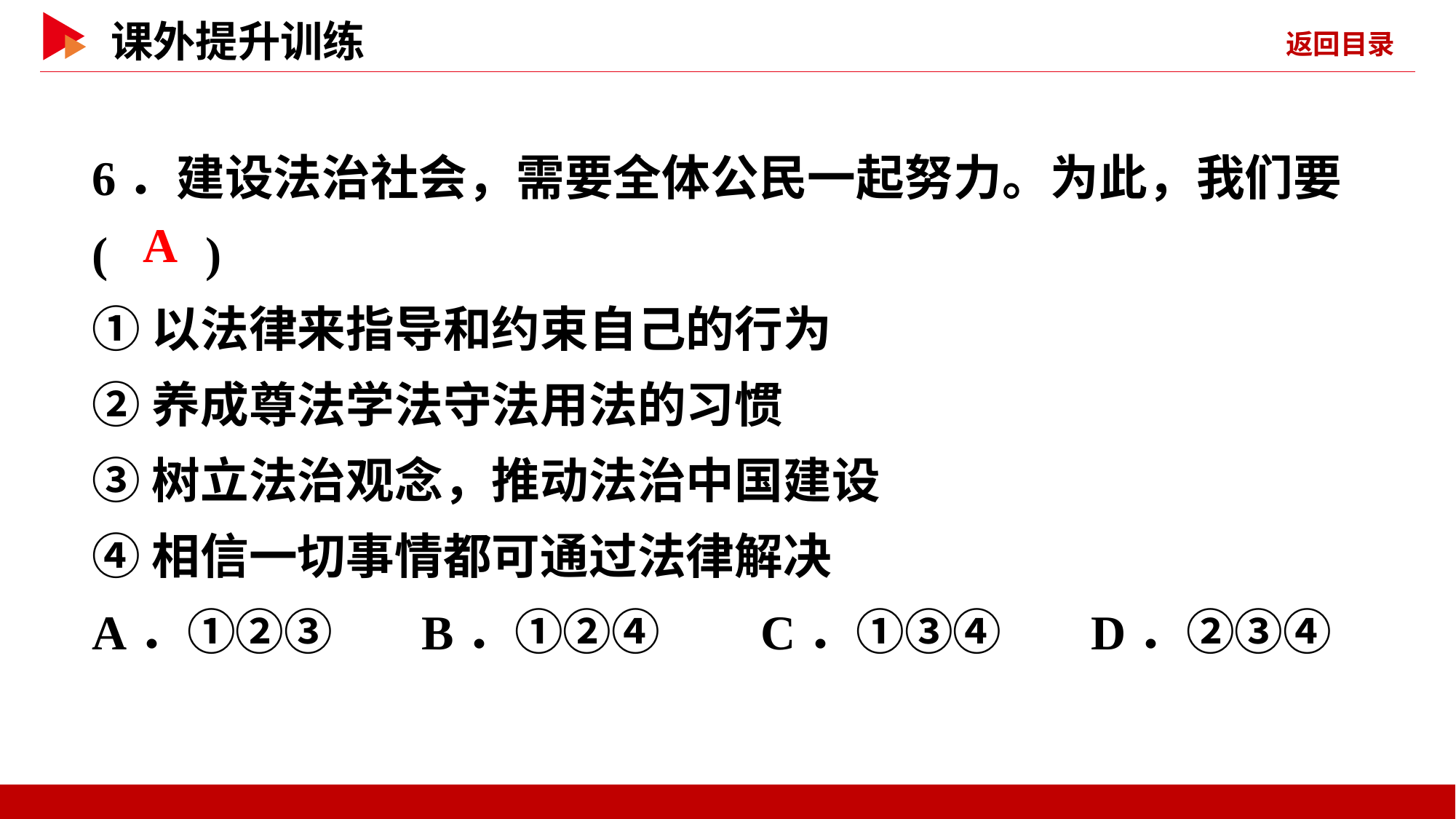

6．建设法治社会，需要全体公民一起努力。为此，我们要(        )
①以法律来指导和约束自己的行为
②养成尊法学法守法用法的习惯
③树立法治观念，推动法治中国建设
④相信一切事情都可通过法律解决
A．①②③       B．①②④        C．①③④       D．②③④
   A